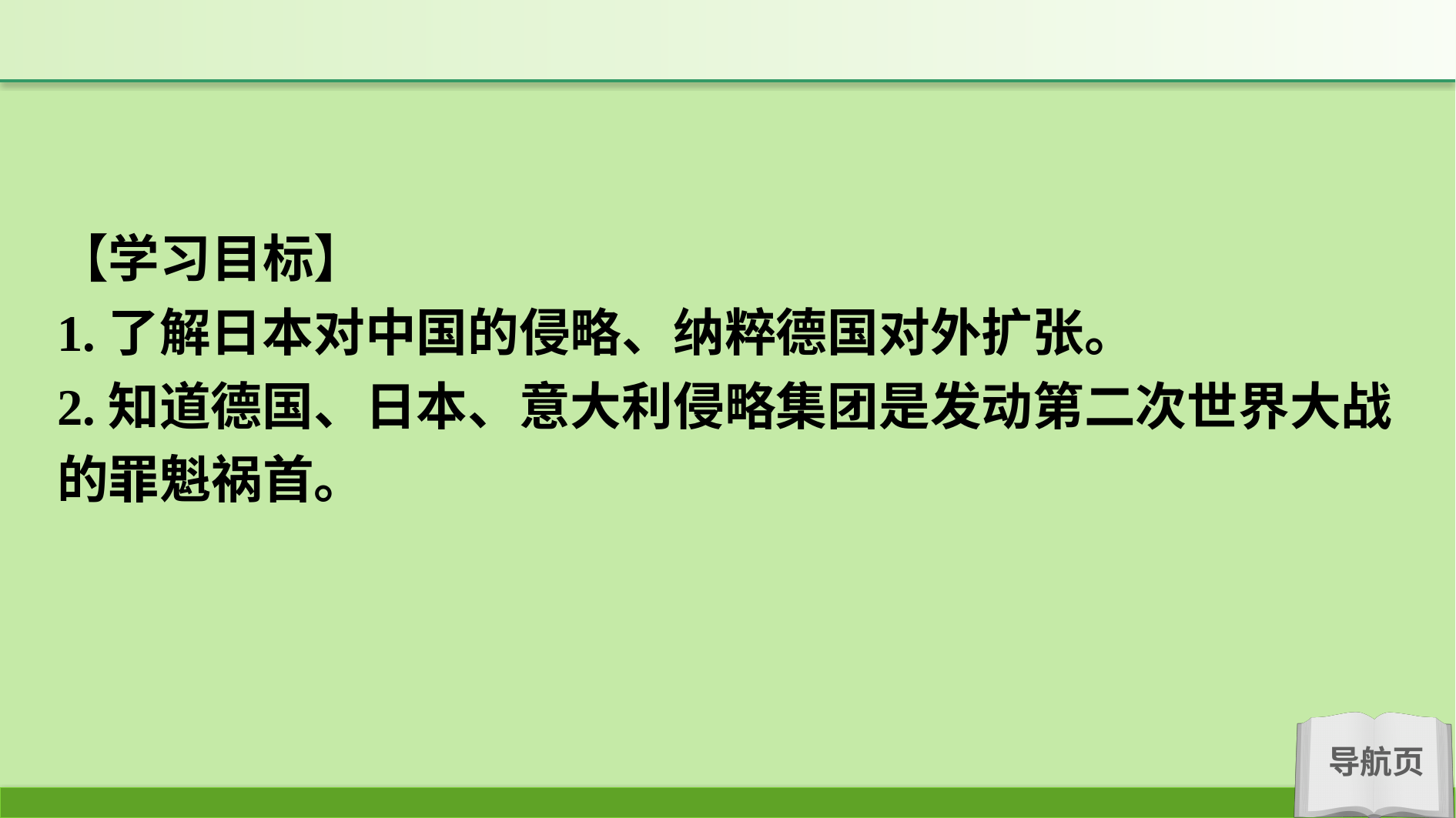

【学习目标】
1.了解日本对中国的侵略、纳粹德国对外扩张。
2.知道德国、日本、意大利侵略集团是发动第二次世界大战的罪魁祸首。